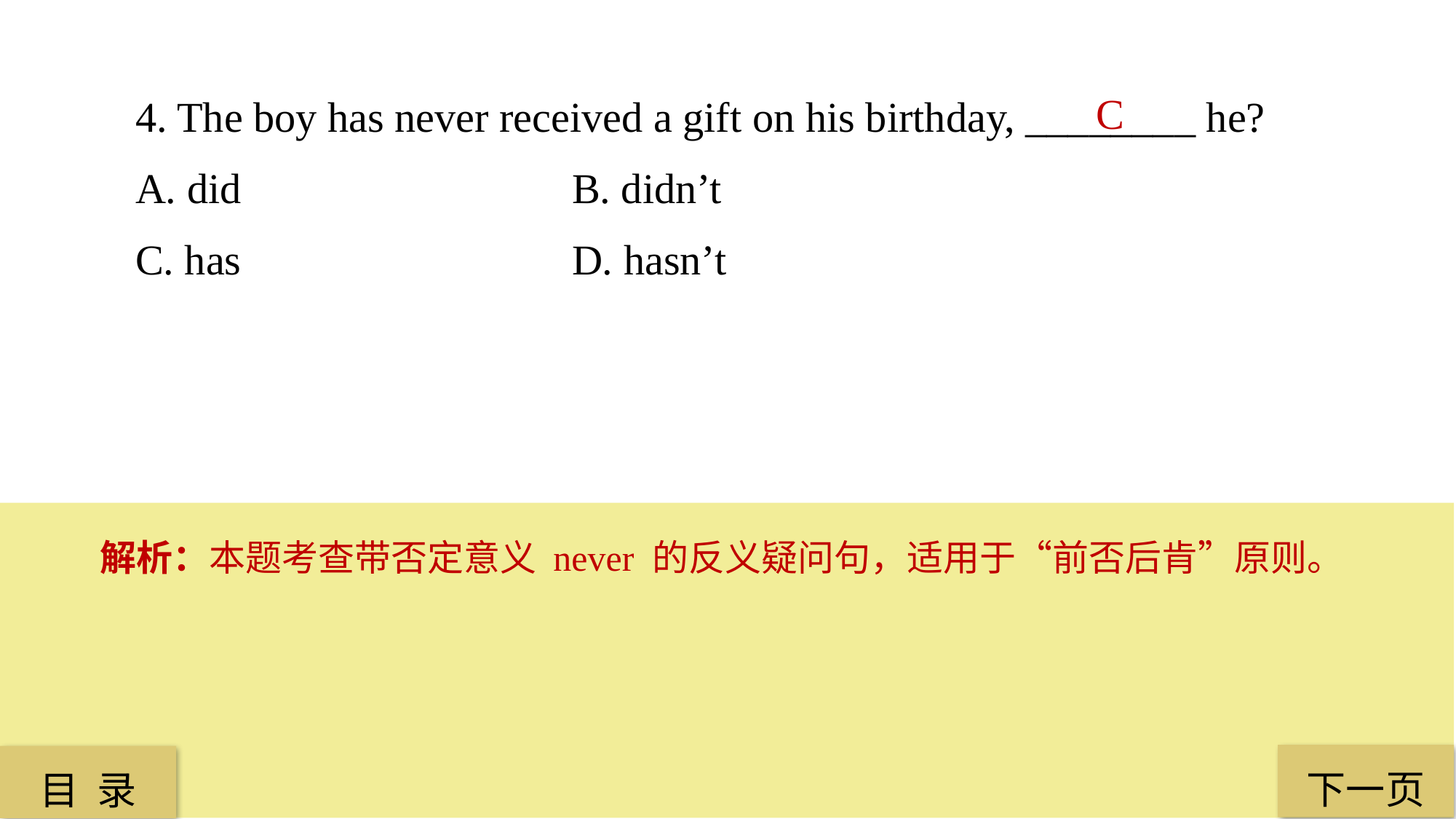

4. The boy has never received a gift on his birthday, ________ he?
A. did 			B. didn’t
C. has 			D. hasn’t
C
解析：本题考查带否定意义 never 的反义疑问句，适用于“前否后肯”原则。